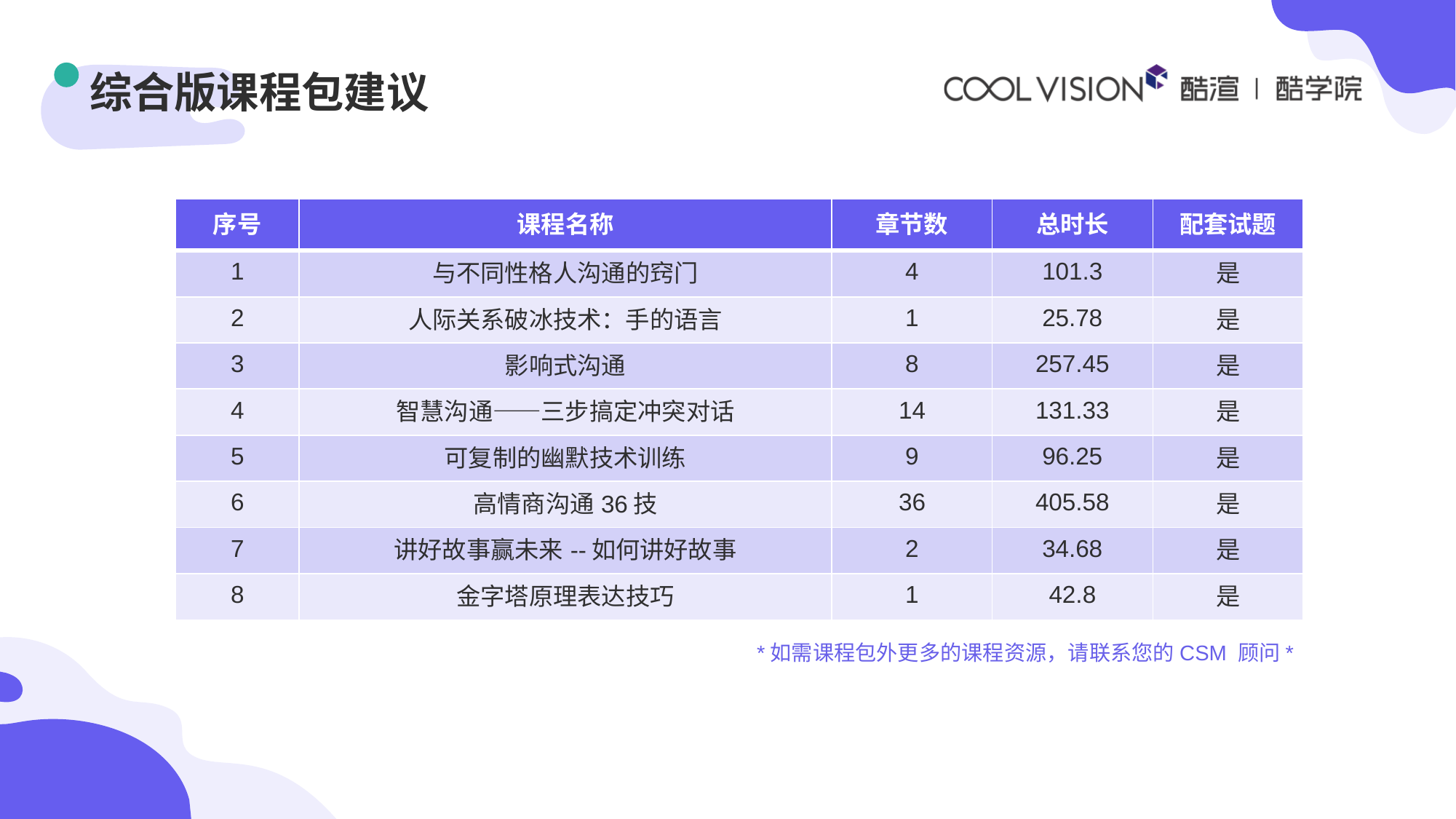

# 综合版课程包建议
| 序号 | 课程名称 | 章节数 | 总时长 | 配套试题 |
| --- | --- | --- | --- | --- |
| 1 | 与不同性格人沟通的窍门 | 4 | 101.3 | 是 |
| 2 | 人际关系破冰技术：手的语言 | 1 | 25.78 | 是 |
| 3 | 影响式沟通 | 8 | 257.45 | 是 |
| 4 | 智慧沟通——三步搞定冲突对话 | 14 | 131.33 | 是 |
| 5 | 可复制的幽默技术训练 | 9 | 96.25 | 是 |
| 6 | 高情商沟通36技 | 36 | 405.58 | 是 |
| 7 | 讲好故事赢未来--如何讲好故事 | 2 | 34.68 | 是 |
| 8 | 金字塔原理表达技巧 | 1 | 42.8 | 是 |
*如需课程包外更多的课程资源，请联系您的CSM 顾问*
8